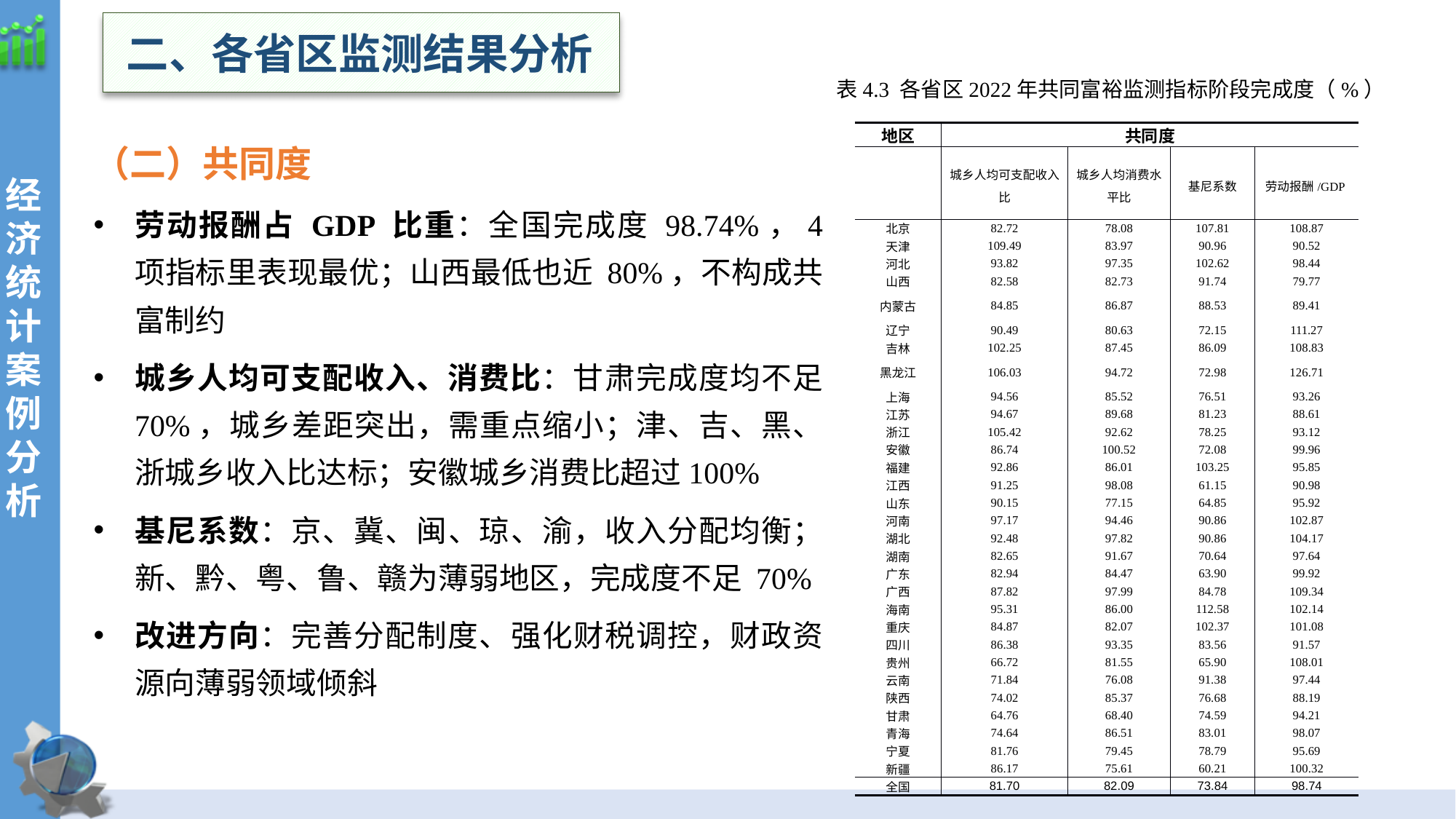

二、各省区监测结果分析
表4.3 各省区2022年共同富裕监测指标阶段完成度（%）
经
济统计案例分析

（二）共同度
劳动报酬占 GDP 比重：全国完成度 98.74%，4 项指标里表现最优；山西最低也近 80%，不构成共富制约
城乡人均可支配收入、消费比：甘肃完成度均不足 70%，城乡差距突出，需重点缩小；津、吉、黑、浙城乡收入比达标；安徽城乡消费比超过100%
基尼系数：京、冀、闽、琼、渝，收入分配均衡；新、黔、粤、鲁、赣为薄弱地区，完成度不足 70%
改进方向：完善分配制度、强化财税调控，财政资源向薄弱领域倾斜
| 地区 | 共同度 |  |  |  |
| --- | --- | --- | --- | --- |
|  | 城乡人均可支配收入比 | 城乡人均消费水平比 | 基尼系数 | 劳动报酬/GDP |
| 北京 | 82.72 | 78.08 | 107.81 | 108.87 |
| 天津 | 109.49 | 83.97 | 90.96 | 90.52 |
| 河北 | 93.82 | 97.35 | 102.62 | 98.44 |
| 山西 | 82.58 | 82.73 | 91.74 | 79.77 |
| 内蒙古 | 84.85 | 86.87 | 88.53 | 89.41 |
| 辽宁 | 90.49 | 80.63 | 72.15 | 111.27 |
| 吉林 | 102.25 | 87.45 | 86.09 | 108.83 |
| 黑龙江 | 106.03 | 94.72 | 72.98 | 126.71 |
| 上海 | 94.56 | 85.52 | 76.51 | 93.26 |
| 江苏 | 94.67 | 89.68 | 81.23 | 88.61 |
| 浙江 | 105.42 | 92.62 | 78.25 | 93.12 |
| 安徽 | 86.74 | 100.52 | 72.08 | 99.96 |
| 福建 | 92.86 | 86.01 | 103.25 | 95.85 |
| 江西 | 91.25 | 98.08 | 61.15 | 90.98 |
| 山东 | 90.15 | 77.15 | 64.85 | 95.92 |
| 河南 | 97.17 | 94.46 | 90.86 | 102.87 |
| 湖北 | 92.48 | 97.82 | 90.86 | 104.17 |
| 湖南 | 82.65 | 91.67 | 70.64 | 97.64 |
| 广东 | 82.94 | 84.47 | 63.90 | 99.92 |
| 广西 | 87.82 | 97.99 | 84.78 | 109.34 |
| 海南 | 95.31 | 86.00 | 112.58 | 102.14 |
| 重庆 | 84.87 | 82.07 | 102.37 | 101.08 |
| 四川 | 86.38 | 93.35 | 83.56 | 91.57 |
| 贵州 | 66.72 | 81.55 | 65.90 | 108.01 |
| 云南 | 71.84 | 76.08 | 91.38 | 97.44 |
| 陕西 | 74.02 | 85.37 | 76.68 | 88.19 |
| 甘肃 | 64.76 | 68.40 | 74.59 | 94.21 |
| 青海 | 74.64 | 86.51 | 83.01 | 98.07 |
| 宁夏 | 81.76 | 79.45 | 78.79 | 95.69 |
| 新疆 | 86.17 | 75.61 | 60.21 | 100.32 |
| 全国 | 81.70 | 82.09 | 73.84 | 98.74 |